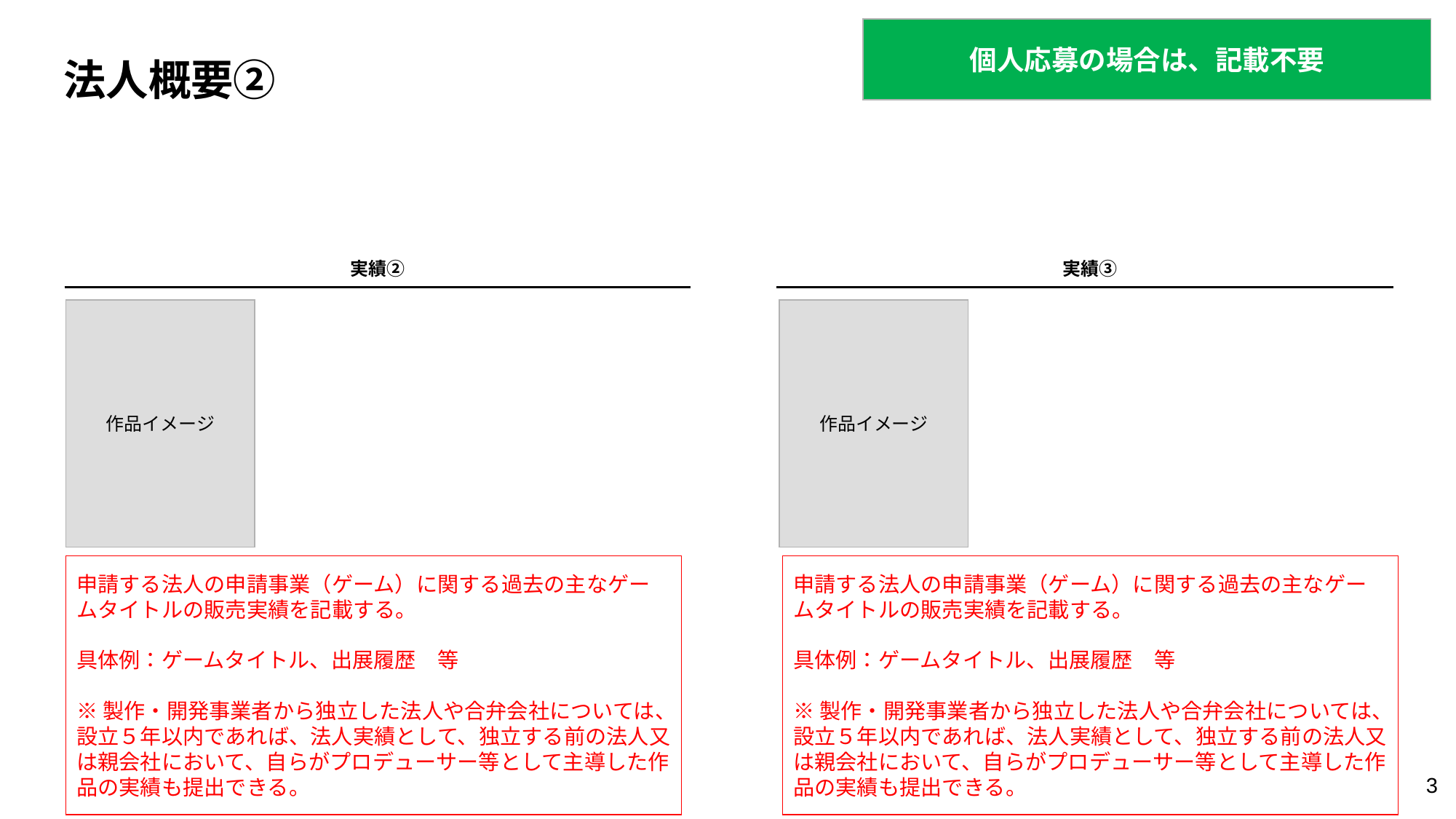

個人応募の場合は、記載不要
# 法人概要②
実績②
実績③
作品イメージ
作品イメージ
申請する法人の申請事業（ゲーム）に関する過去の主なゲームタイトルの販売実績を記載する。

具体例：ゲームタイトル、出展履歴　等

※製作・開発事業者から独立した法人や合弁会社については、設立５年以内であれば、法人実績として、独立する前の法人又は親会社において、自らがプロデューサー等として主導した作品の実績も提出できる。
申請する法人の申請事業（ゲーム）に関する過去の主なゲームタイトルの販売実績を記載する。

具体例：ゲームタイトル、出展履歴　等

※製作・開発事業者から独立した法人や合弁会社については、設立５年以内であれば、法人実績として、独立する前の法人又は親会社において、自らがプロデューサー等として主導した作品の実績も提出できる。
3